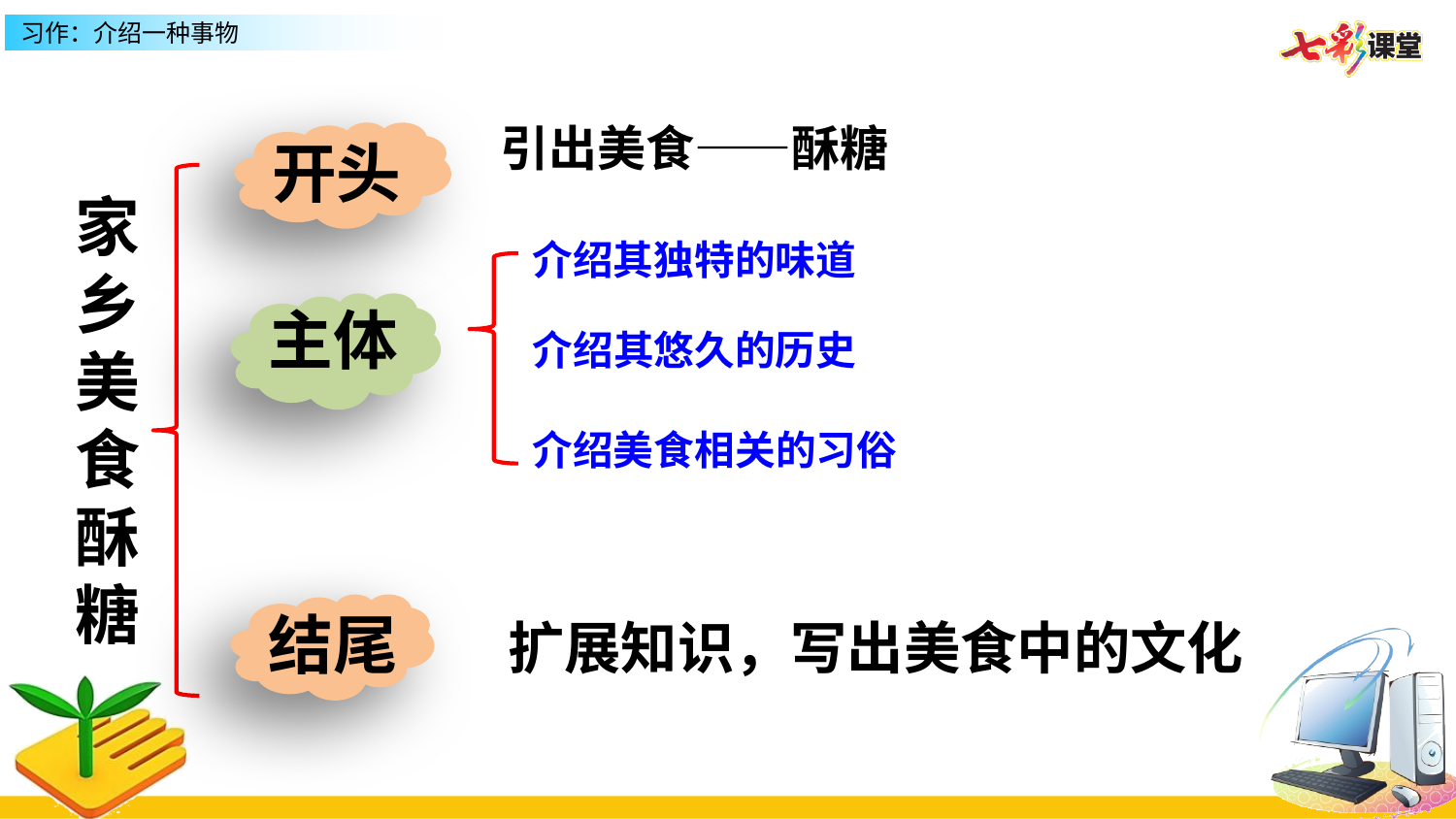

引出美食——酥糖

开头

家乡美食酥糖
介绍其独特的味道

主体

介绍其悠久的历史
介绍美食相关的习俗

结尾
扩展知识，写出美食中的文化